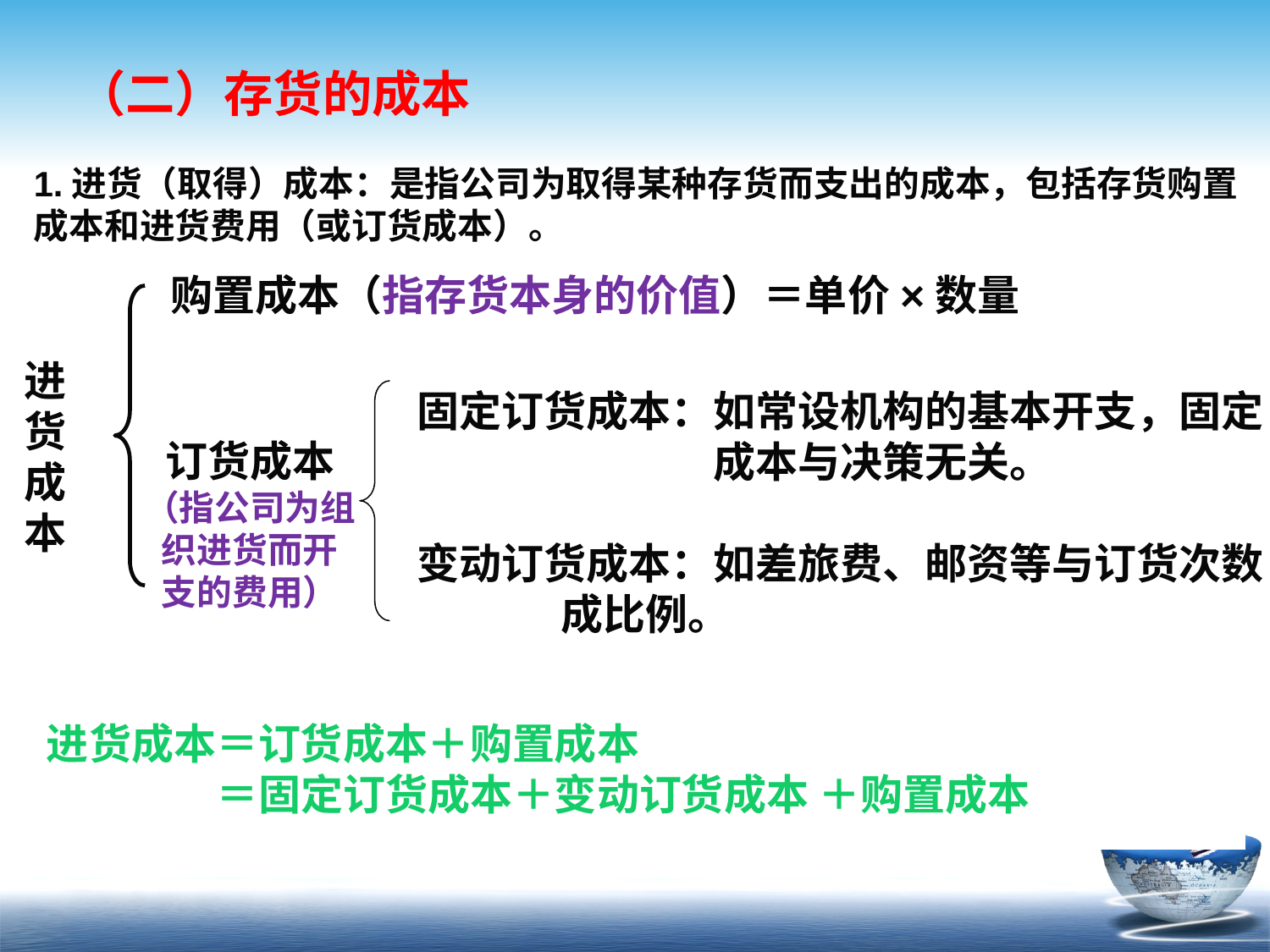

# （二）存货的成本
1.进货（取得）成本：是指公司为取得某种存货而支出的成本，包括存货购置成本和进货费用（或订货成本）。
购置成本（指存货本身的价值）＝单价×数量

进
货
成
本

固定订货成本：如常设机构的基本开支，固定
　　　　　　　成本与决策无关。

变动订货成本：如差旅费、邮资等与订货次数
              成比例。
订货成本
（指公司为组
织进货而开
支的费用）
进货成本＝订货成本＋购置成本
　　　　＝固定订货成本＋变动订货成本 ＋购置成本